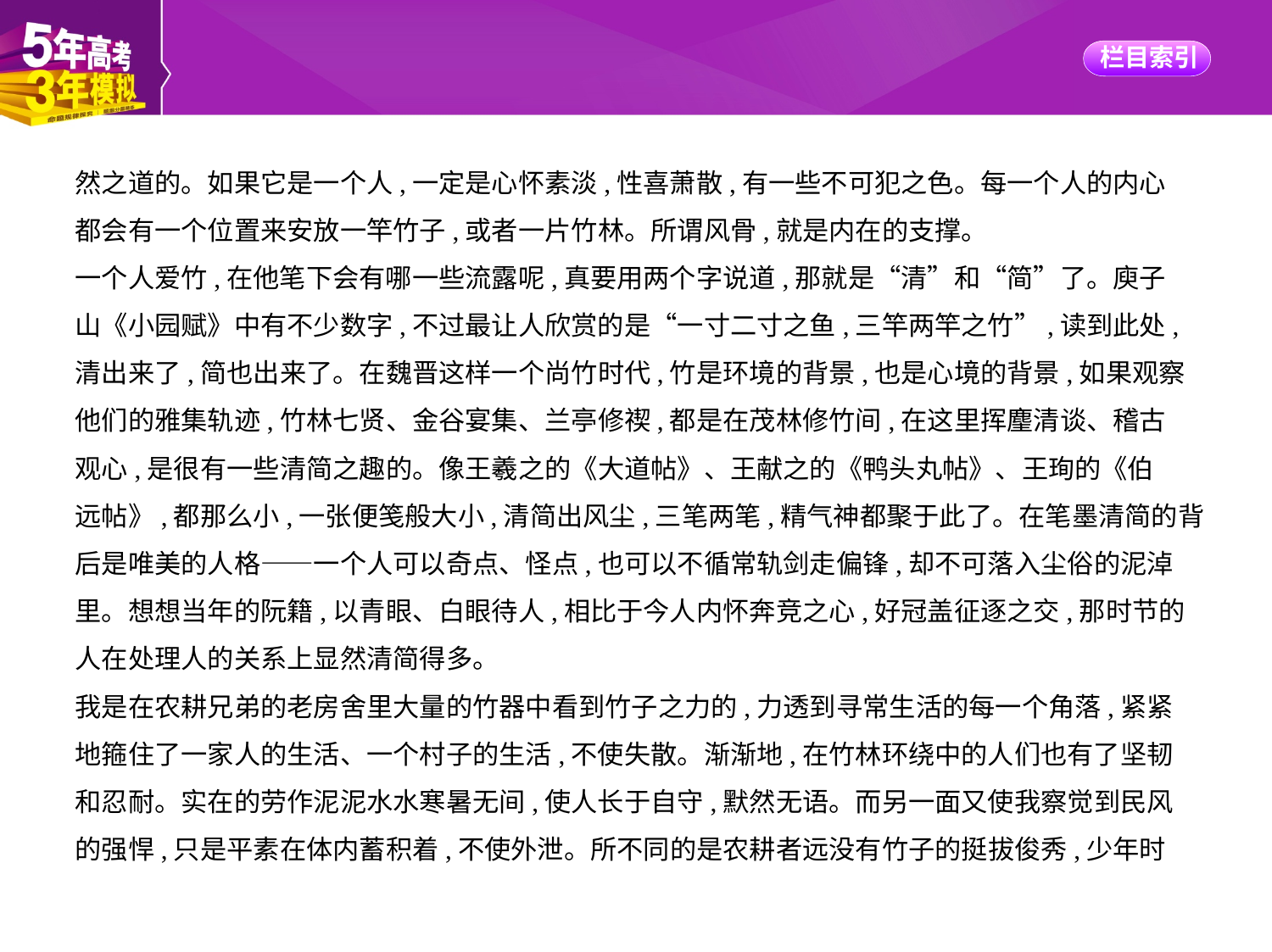

然之道的。如果它是一个人,一定是心怀素淡,性喜萧散,有一些不可犯之色。每一个人的内心
都会有一个位置来安放一竿竹子,或者一片竹林。所谓风骨,就是内在的支撑。
一个人爱竹,在他笔下会有哪一些流露呢,真要用两个字说道,那就是“清”和“简”了。庾子
山《小园赋》中有不少数字,不过最让人欣赏的是“一寸二寸之鱼,三竿两竿之竹”,读到此处,
清出来了,简也出来了。在魏晋这样一个尚竹时代,竹是环境的背景,也是心境的背景,如果观察
他们的雅集轨迹,竹林七贤、金谷宴集、兰亭修禊,都是在茂林修竹间,在这里挥麈清谈、稽古
观心,是很有一些清简之趣的。像王羲之的《大道帖》、王献之的《鸭头丸帖》、王珣的《伯
远帖》,都那么小,一张便笺般大小,清简出风尘,三笔两笔,精气神都聚于此了。在笔墨清简的背
后是唯美的人格——一个人可以奇点、怪点,也可以不循常轨剑走偏锋,却不可落入尘俗的泥淖
里。想想当年的阮籍,以青眼、白眼待人,相比于今人内怀奔竞之心,好冠盖征逐之交,那时节的
人在处理人的关系上显然清简得多。
我是在农耕兄弟的老房舍里大量的竹器中看到竹子之力的,力透到寻常生活的每一个角落,紧紧
地箍住了一家人的生活、一个村子的生活,不使失散。渐渐地,在竹林环绕中的人们也有了坚韧
和忍耐。实在的劳作泥泥水水寒暑无间,使人长于自守,默然无语。而另一面又使我察觉到民风
的强悍,只是平素在体内蓄积着,不使外泄。所不同的是农耕者远没有竹子的挺拔俊秀,少年时